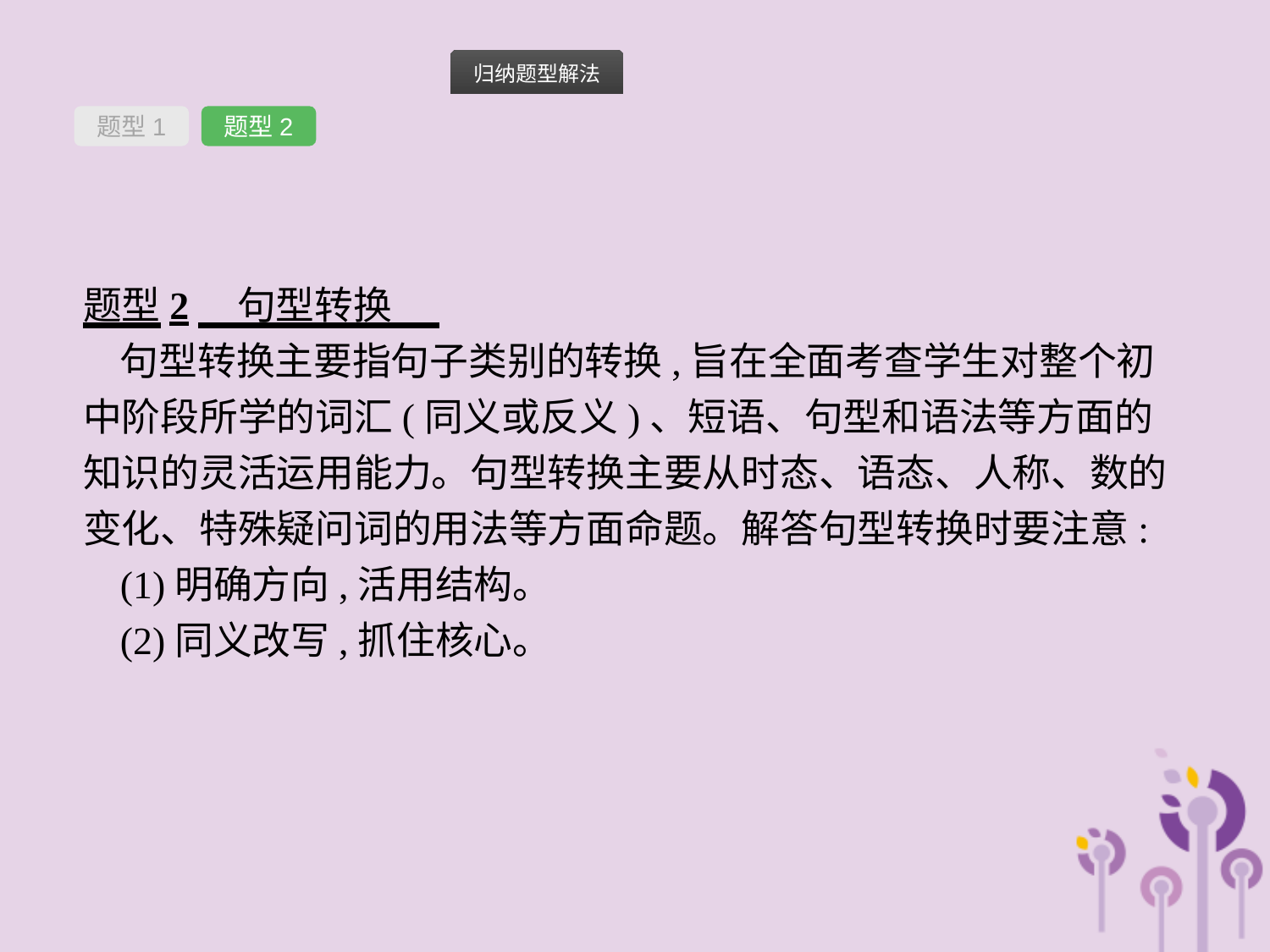

题型1
题型2
题型2　句型转换
句型转换主要指句子类别的转换,旨在全面考查学生对整个初中阶段所学的词汇(同义或反义)、短语、句型和语法等方面的知识的灵活运用能力。句型转换主要从时态、语态、人称、数的变化、特殊疑问词的用法等方面命题。解答句型转换时要注意:
(1)明确方向,活用结构。
(2)同义改写,抓住核心。